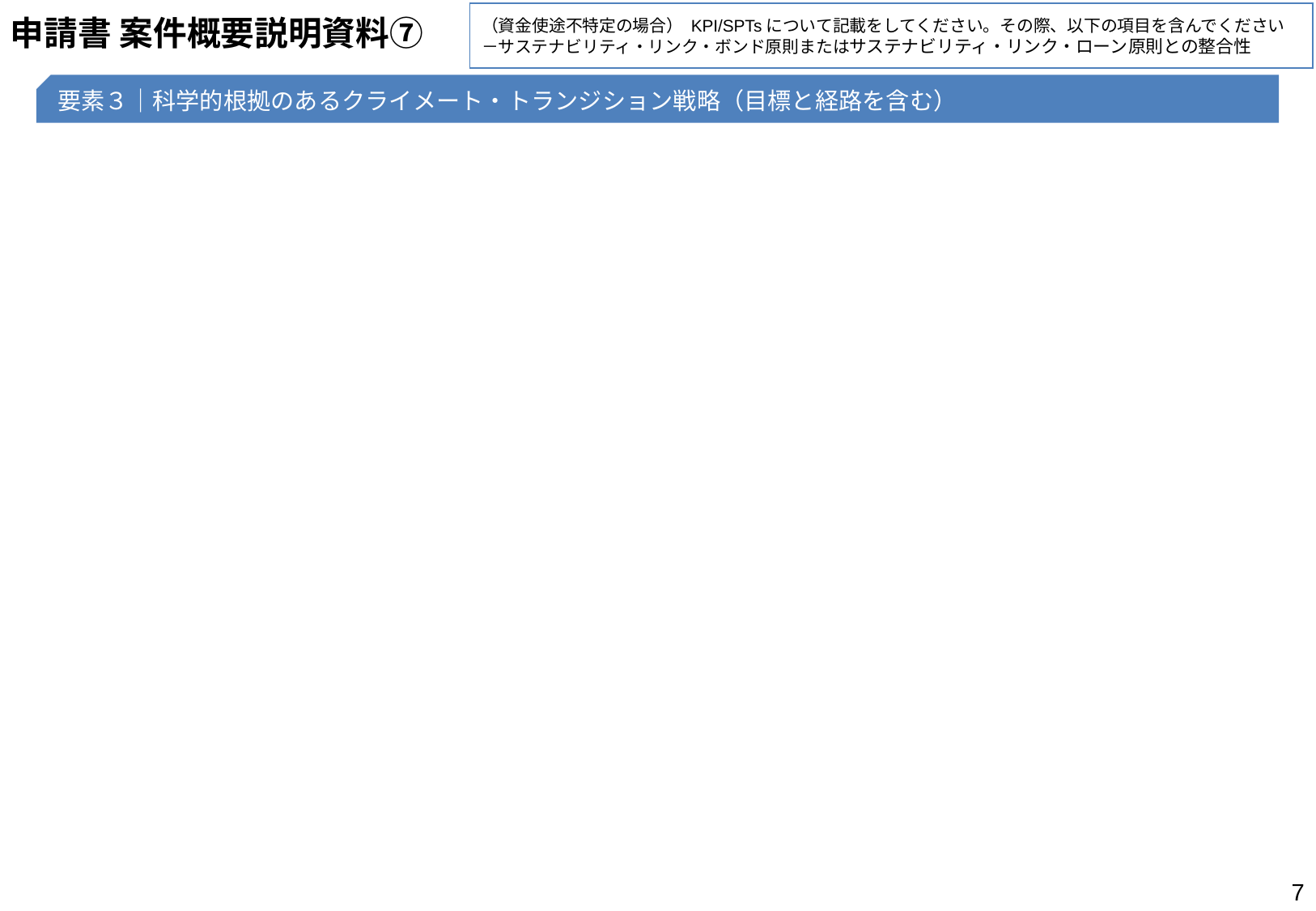

（資金使途不特定の場合） KPI/SPTsについて記載をしてください。その際、以下の項目を含んでください
－サステナビリティ・リンク・ボンド原則またはサステナビリティ・リンク・ローン原則との整合性
# 申請書 案件概要説明資料⑦
要素３｜科学的根拠のあるクライメート・トランジション戦略（目標と経路を含む）
7